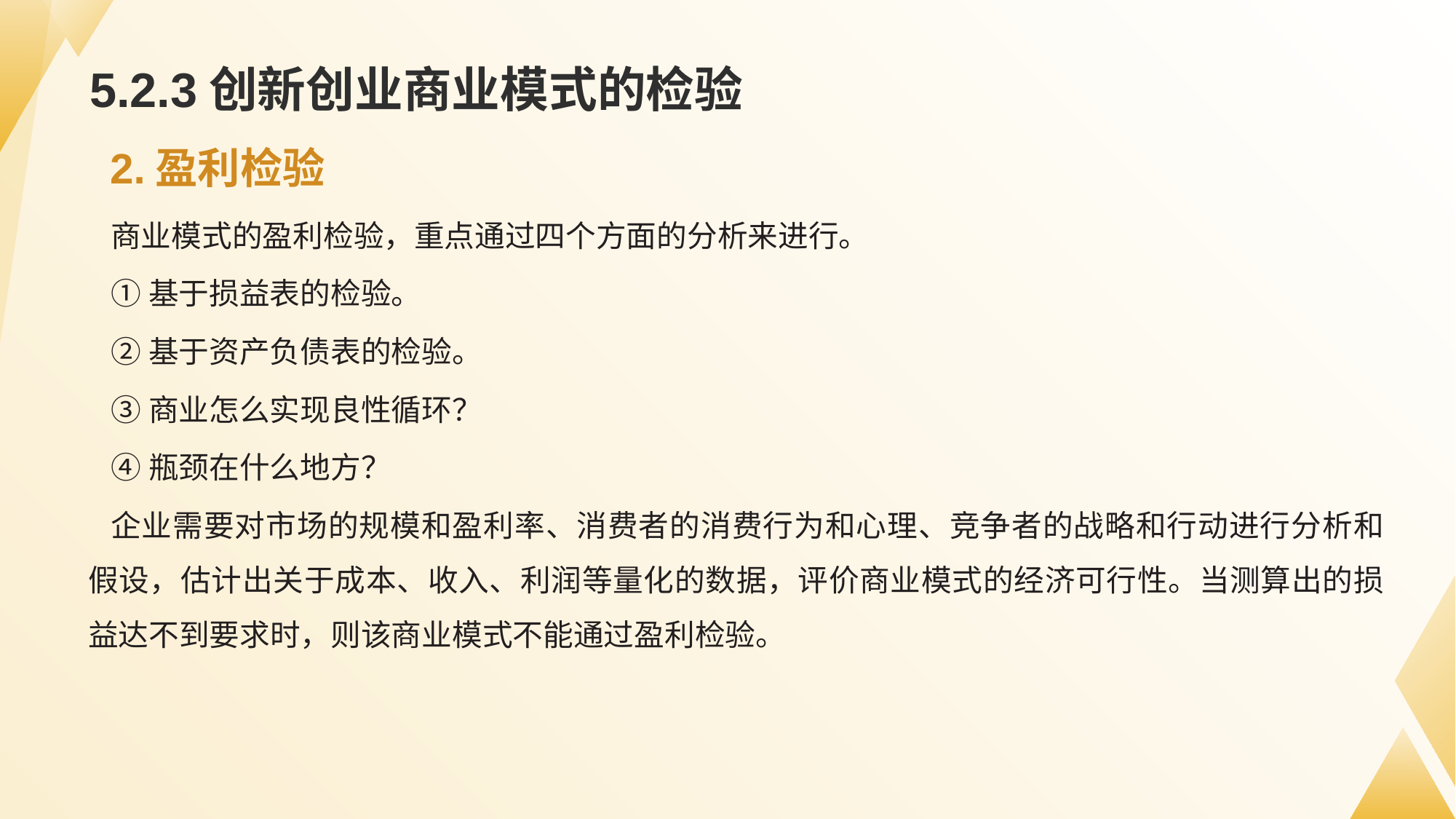

# 5.2.3创新创业商业模式的检验
2.盈利检验
商业模式的盈利检验，重点通过四个方面的分析来进行。
①基于损益表的检验。
②基于资产负债表的检验。
③商业怎么实现良性循环？
④瓶颈在什么地方？
企业需要对市场的规模和盈利率、消费者的消费行为和心理、竞争者的战略和行动进行分析和假设，估计出关于成本、收入、利润等量化的数据，评价商业模式的经济可行性。当测算出的损益达不到要求时，则该商业模式不能通过盈利检验。